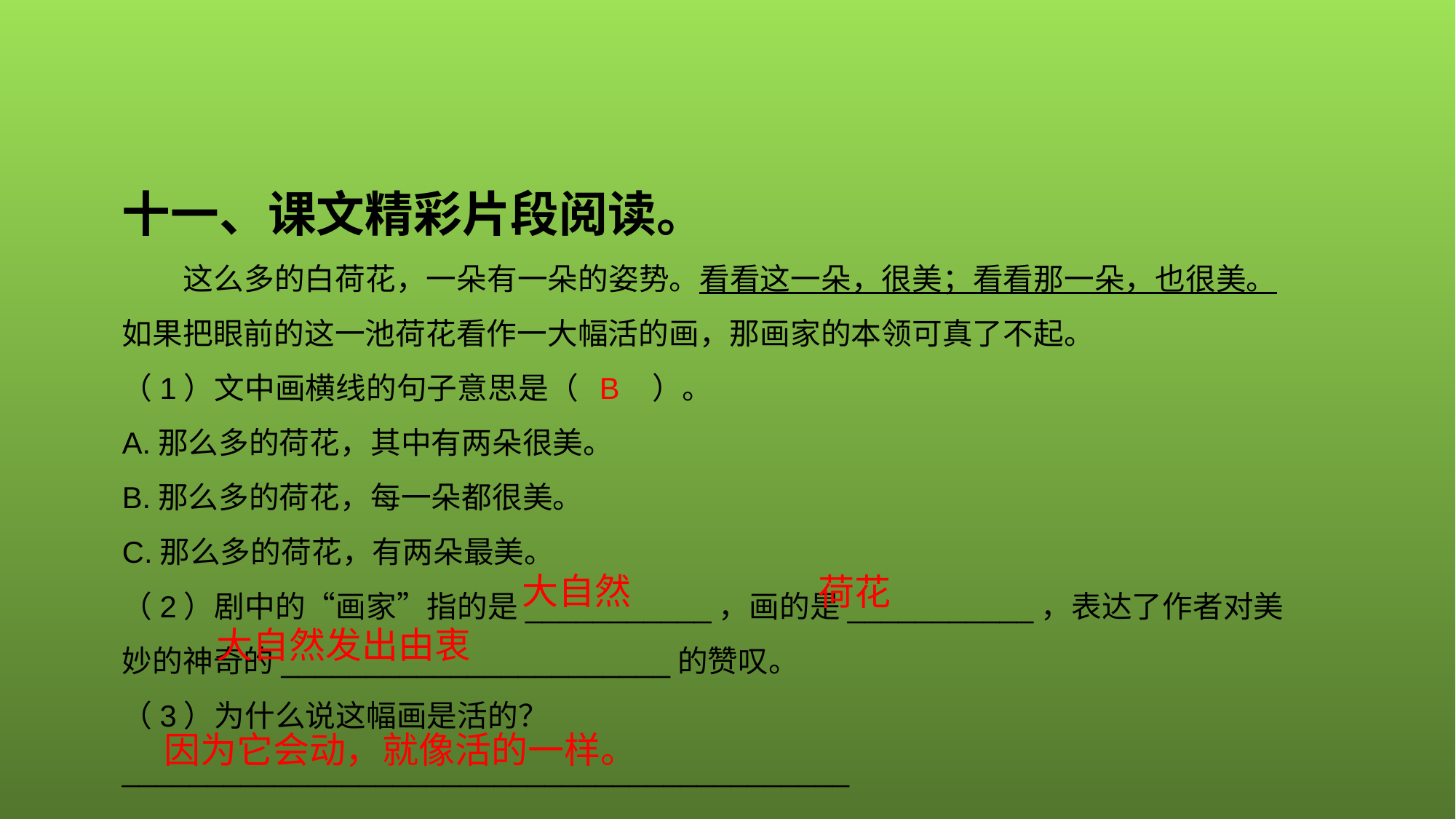

十一、课文精彩片段阅读。
        这么多的白荷花，一朵有一朵的姿势。看看这一朵，很美；看看那一朵，也很美。如果把眼前的这一池荷花看作一大幅活的画，那画家的本领可真了不起。
（1）文中画横线的句子意思是（  B   ）。
A.那么多的荷花，其中有两朵很美。
B.那么多的荷花，每一朵都很美。
C.那么多的荷花，有两朵最美。
（2）剧中的“画家”指的是___________，画的是___________，表达了作者对美妙的神奇的_______________________的赞叹。
（3）为什么说这幅画是活的？
___________________________________________
大自然
荷花
 大自然发出由衷
因为它会动，就像活的一样。